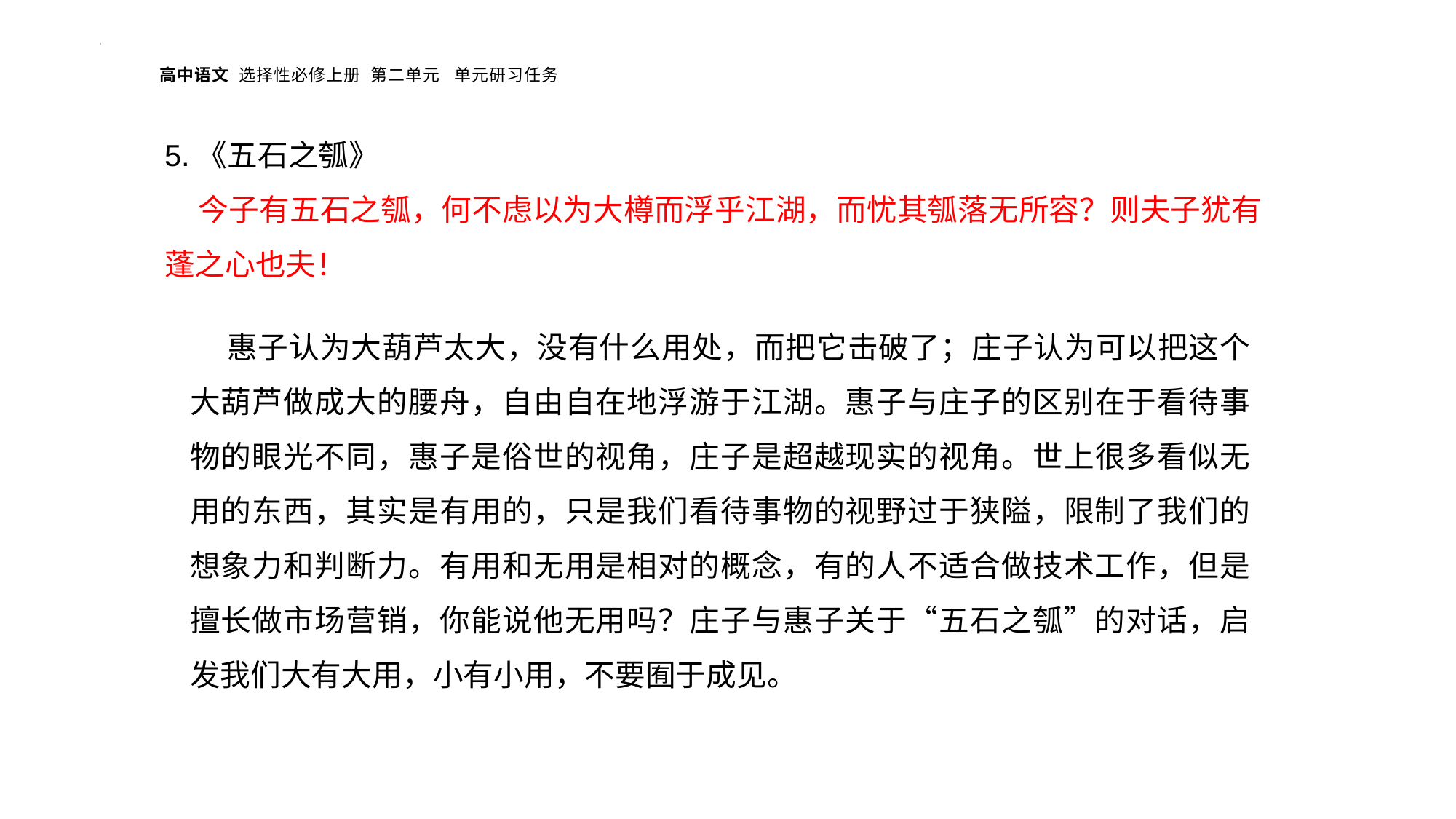

5.《五石之瓠》
    今子有五石之瓠，何不虑以为大樽而浮乎江湖，而忧其瓠落无所容？则夫子犹有蓬之心也夫！
    惠子认为大葫芦太大，没有什么用处，而把它击破了；庄子认为可以把这个大葫芦做成大的腰舟，自由自在地浮游于江湖。惠子与庄子的区别在于看待事物的眼光不同，惠子是俗世的视角，庄子是超越现实的视角。世上很多看似无用的东西，其实是有用的，只是我们看待事物的视野过于狭隘，限制了我们的想象力和判断力。有用和无用是相对的概念，有的人不适合做技术工作，但是擅长做市场营销，你能说他无用吗？庄子与惠子关于“五石之瓠”的对话，启发我们大有大用，小有小用，不要囿于成见。